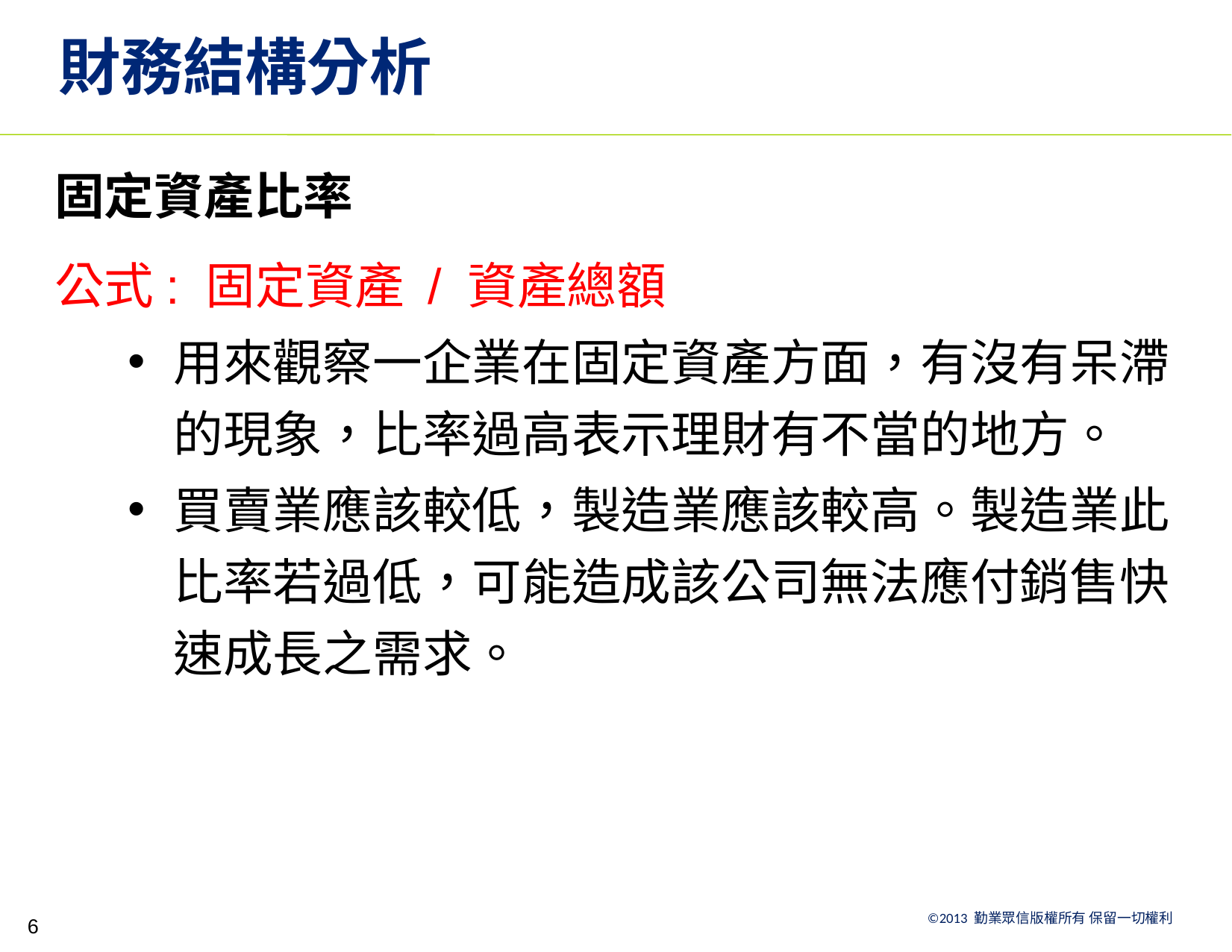

# 財務結構分析
固定資產比率
公式: 固定資產 / 資產總額
用來觀察一企業在固定資產方面，有沒有呆滯的現象，比率過高表示理財有不當的地方。
買賣業應該較低，製造業應該較高。製造業此比率若過低，可能造成該公司無法應付銷售快速成長之需求。
6